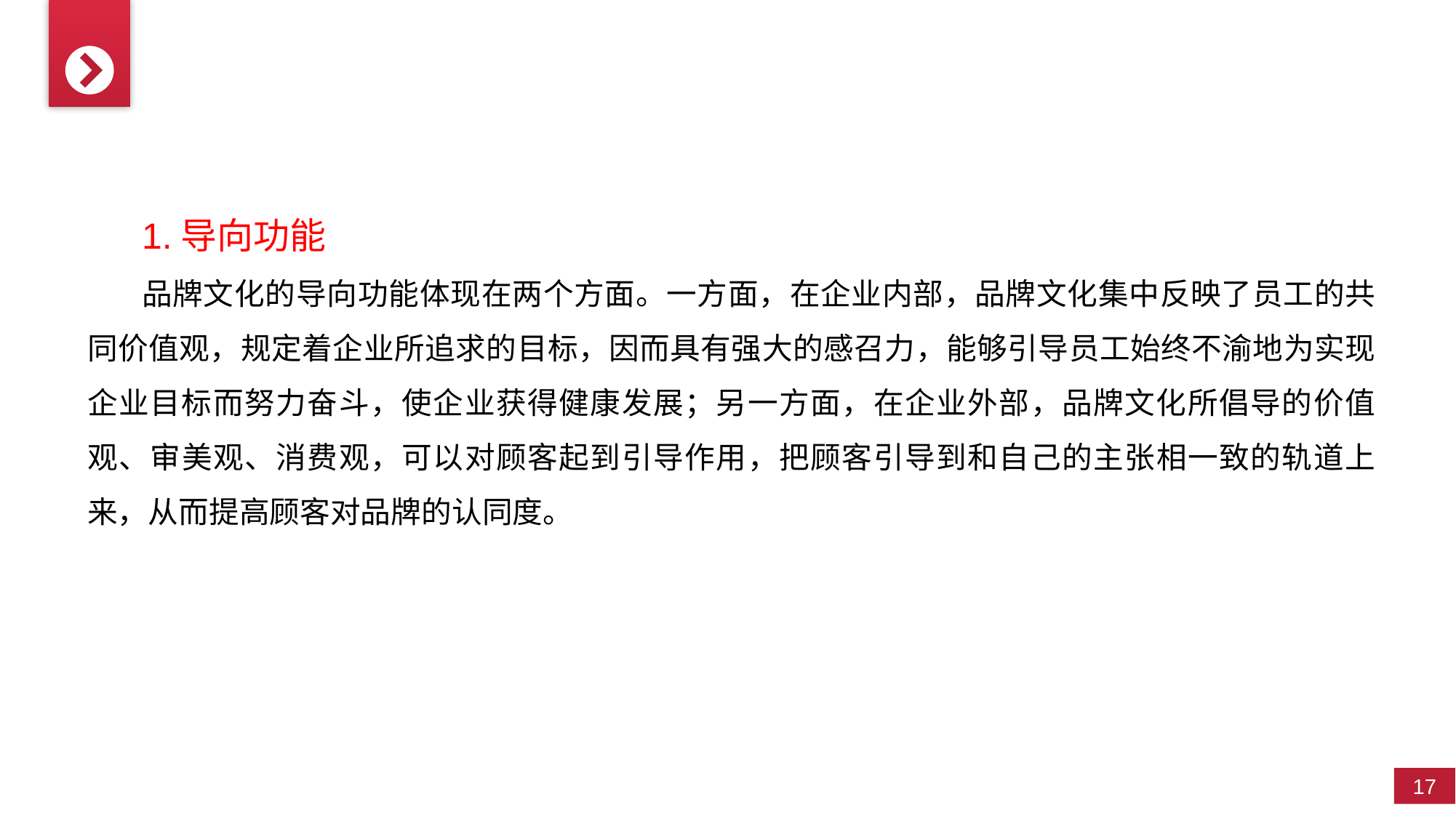

1.导向功能
品牌文化的导向功能体现在两个方面。一方面，在企业内部，品牌文化集中反映了员工的共同价值观，规定着企业所追求的目标，因而具有强大的感召力，能够引导员工始终不渝地为实现企业目标而努力奋斗，使企业获得健康发展；另一方面，在企业外部，品牌文化所倡导的价值观、审美观、消费观，可以对顾客起到引导作用，把顾客引导到和自己的主张相一致的轨道上来，从而提高顾客对品牌的认同度。